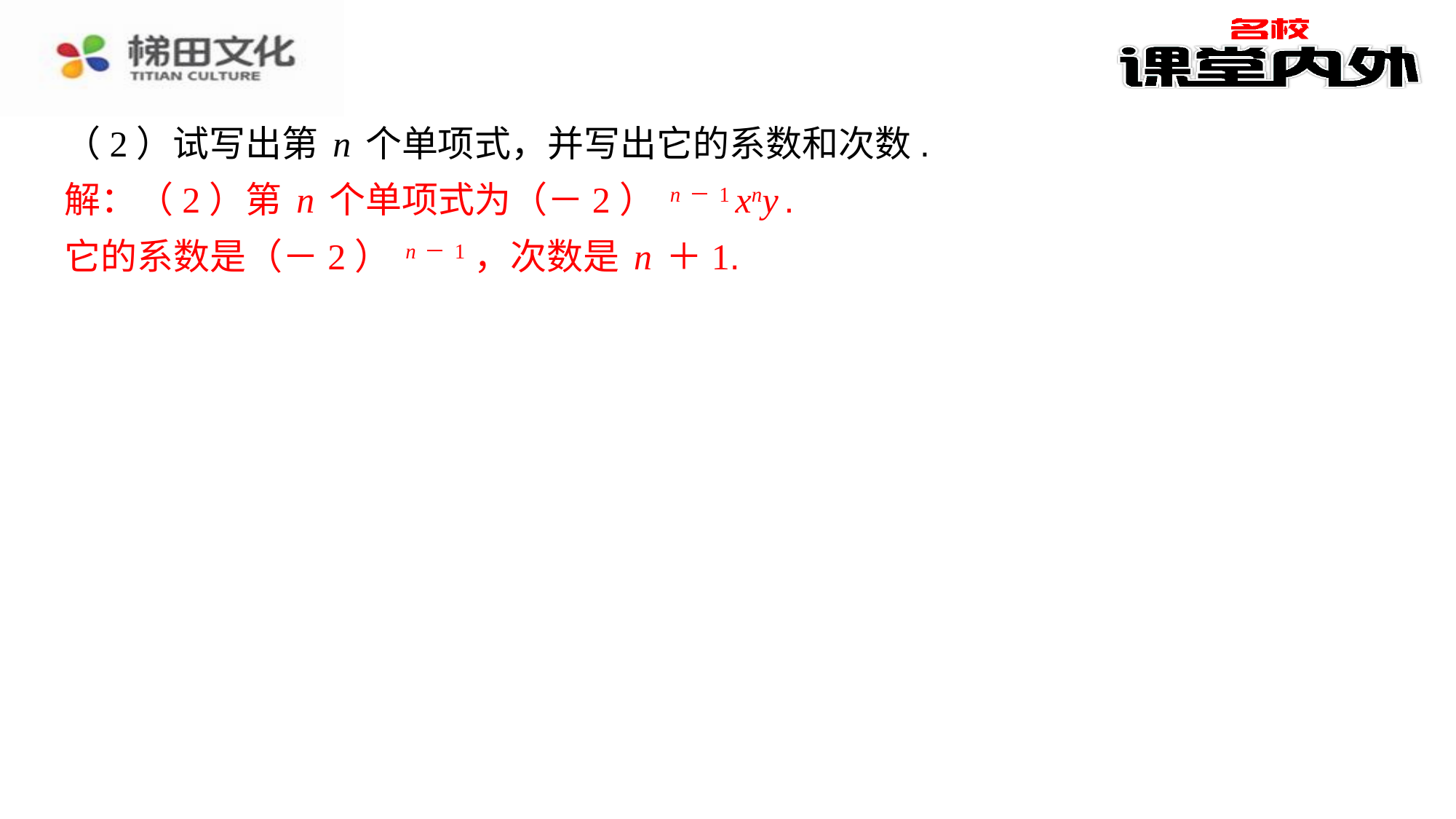

（2）试写出第n个单项式，并写出它的系数和次数.
解：（2）第n个单项式为（－2）n－1xny.
它的系数是（－2）n－1，次数是n＋1.
解：（2）第n个单项式为（－2）n－1xny.
它的系数是（－2）n－1，次数是n＋1.